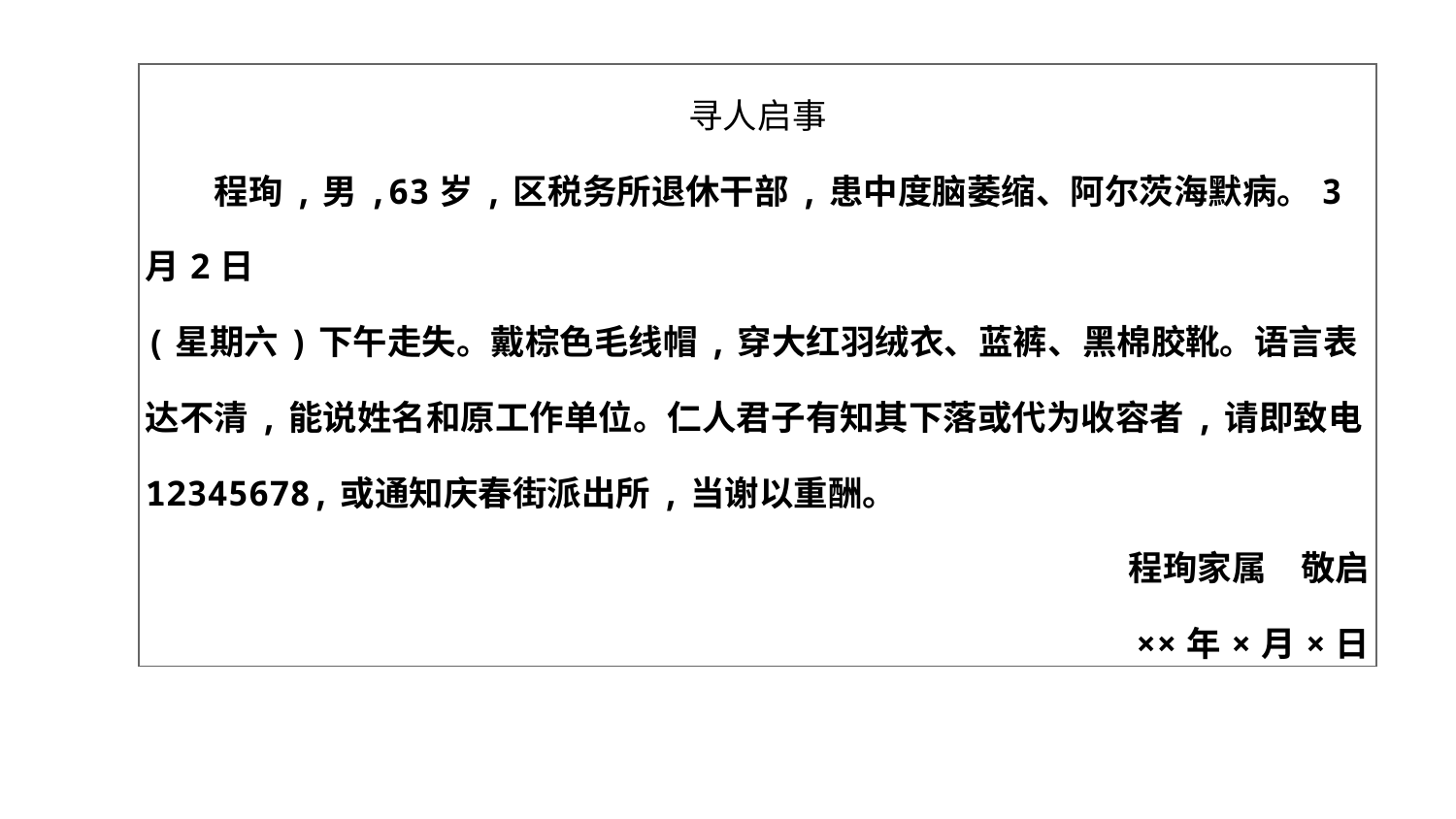

| 寻人启事 　　程珣,男,63岁,区税务所退休干部,患中度脑萎缩、阿尔茨海默病。3月2日 (星期六)下午走失。戴棕色毛线帽,穿大红羽绒衣、蓝裤、黑棉胶靴。语言表达不清,能说姓名和原工作单位。仁人君子有知其下落或代为收容者,请即致电12345678,或通知庆春街派出所,当谢以重酬。 程珣家属　敬启 ××年×月×日 |
| --- |